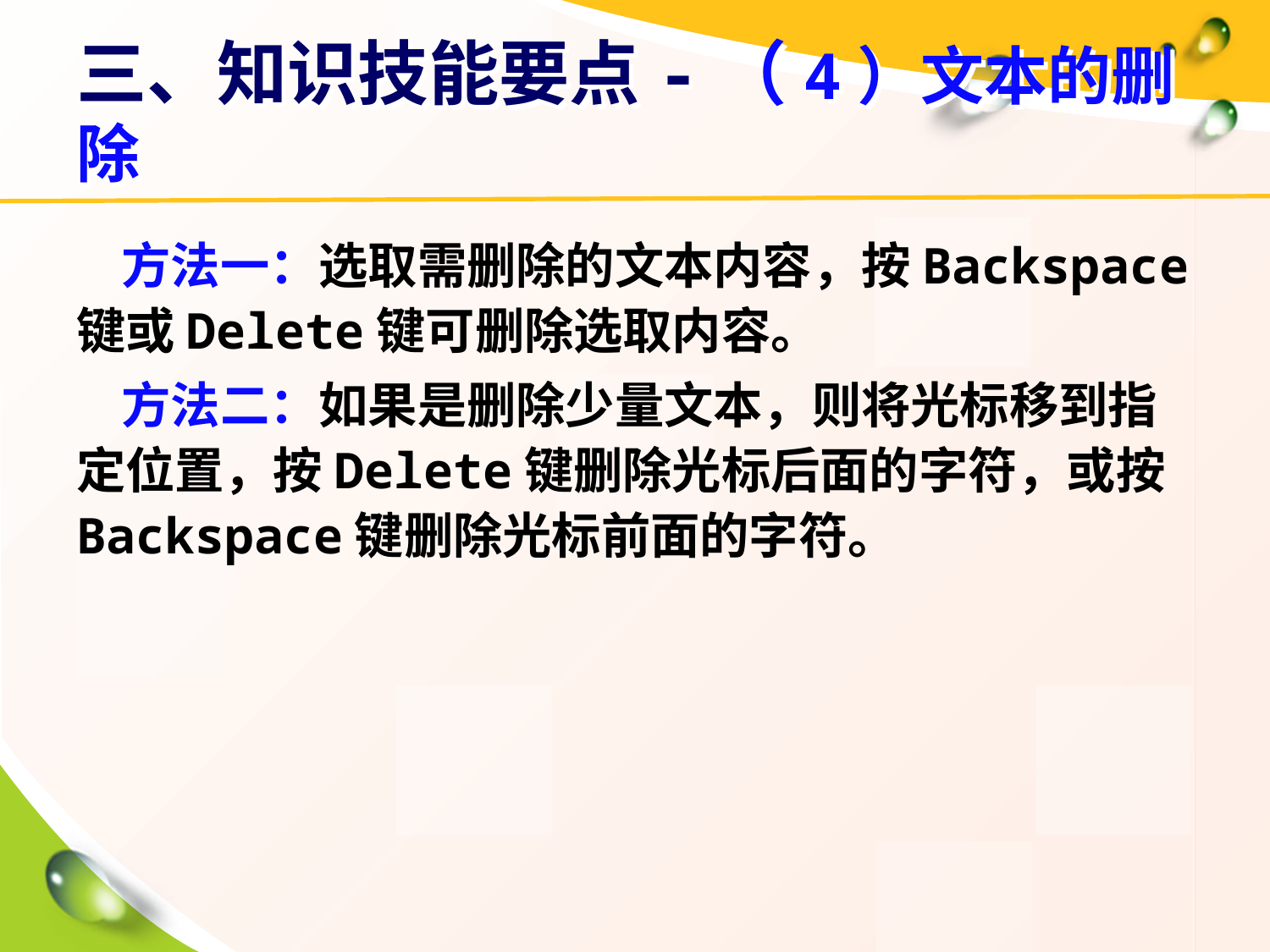

# 三、知识技能要点-（4）文本的删除
   方法一：选取需删除的文本内容，按Backspace键或Delete键可删除选取内容。
   方法二：如果是删除少量文本，则将光标移到指定位置，按Delete键删除光标后面的字符，或按Backspace键删除光标前面的字符。